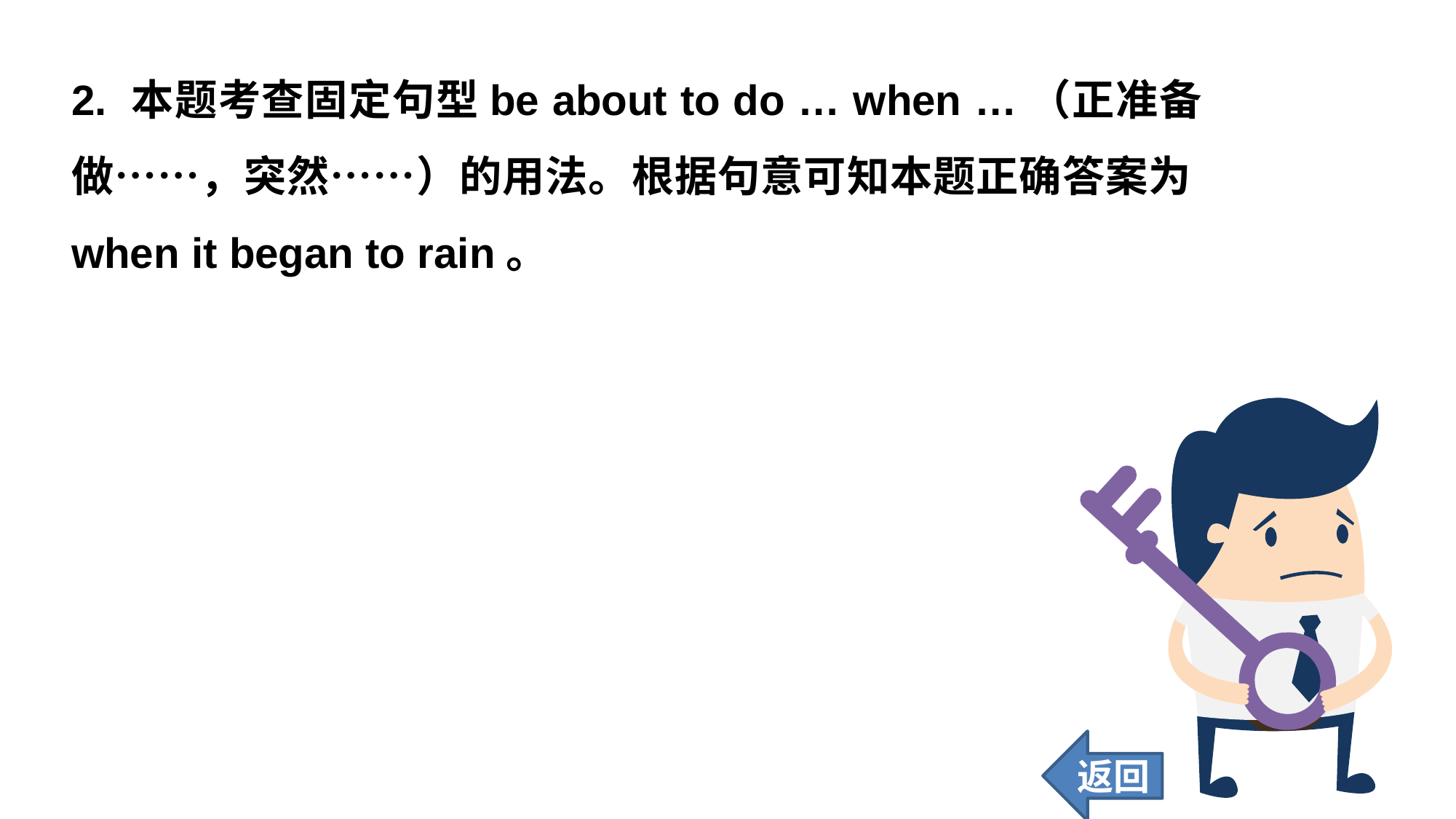

2. 本题考查固定句型be about to do … when …（正准备做……，突然……）的用法。根据句意可知本题正确答案为when it began to rain。

返回
132